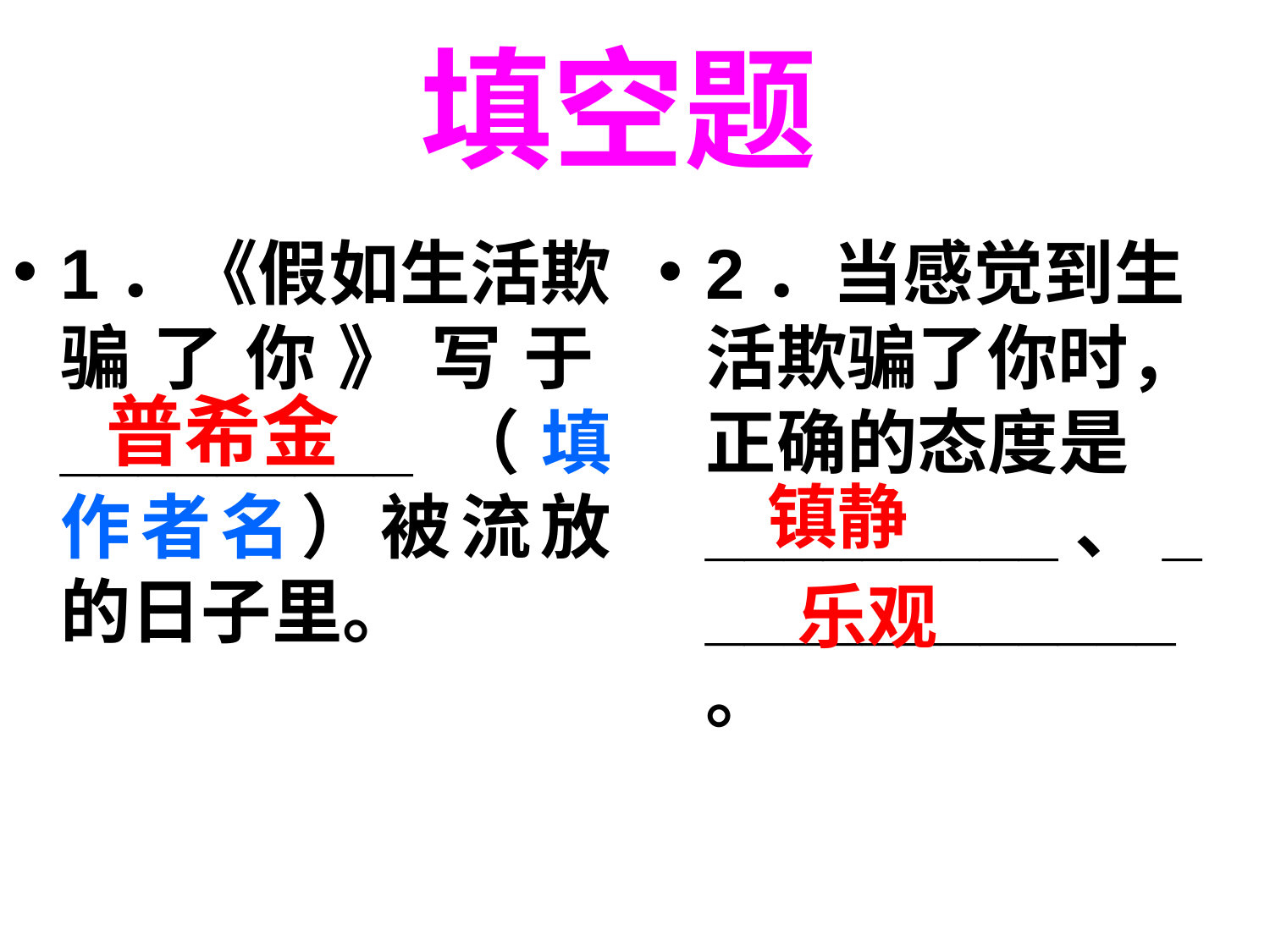

填空题
1．《假如生活欺骗了你》写于_________（填作者名）被流放的日子里。
2．当感觉到生活欺骗了你时，正确的态度是_________、_____________。
普希金
镇静
乐观